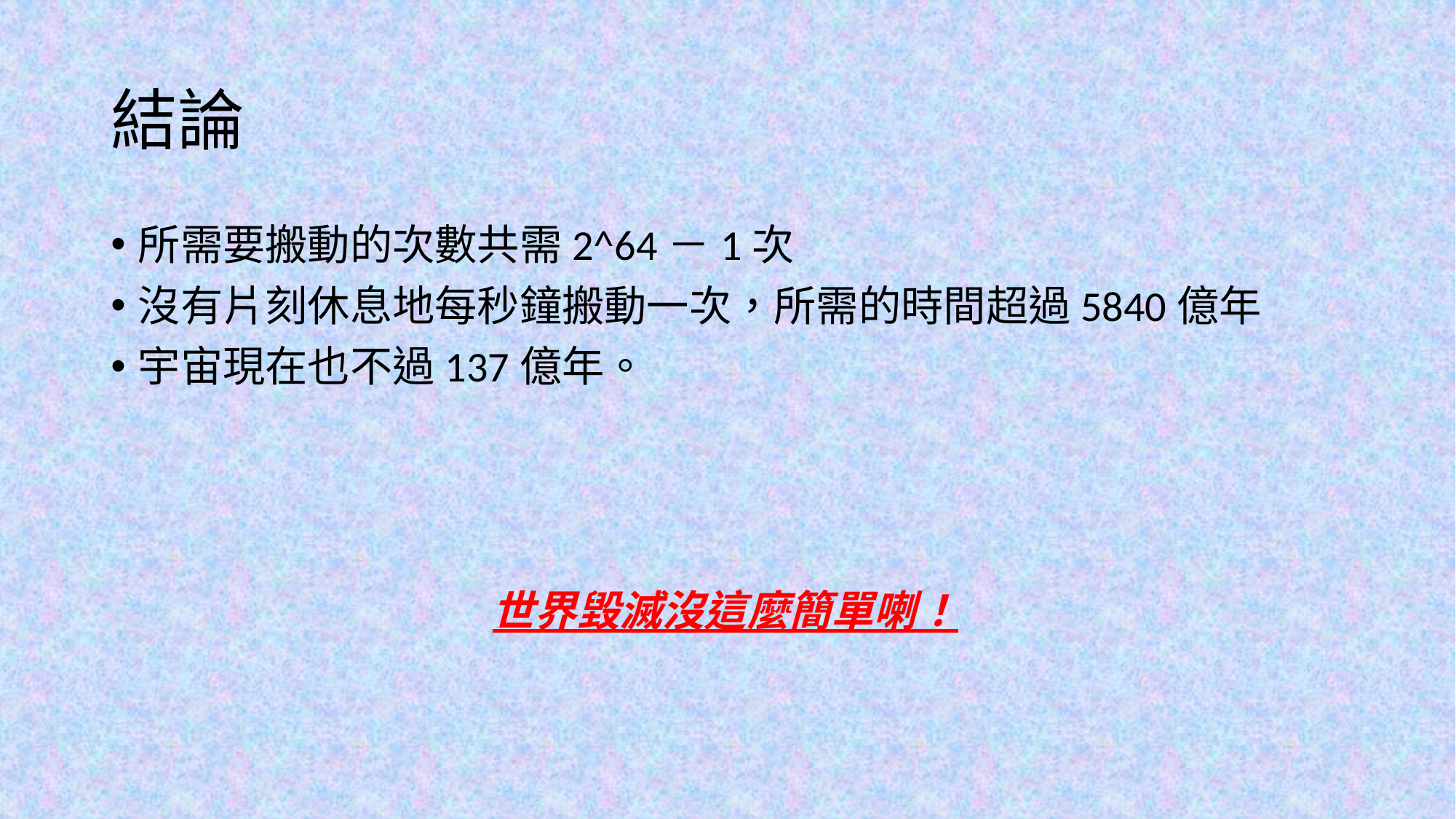

# 結論
所需要搬動的次數共需2^64－1次
沒有片刻休息地每秒鐘搬動一次，所需的時間超過5840億年
宇宙現在也不過137億年。

　　　　　　　　　世界毀滅沒這麼簡單喇！